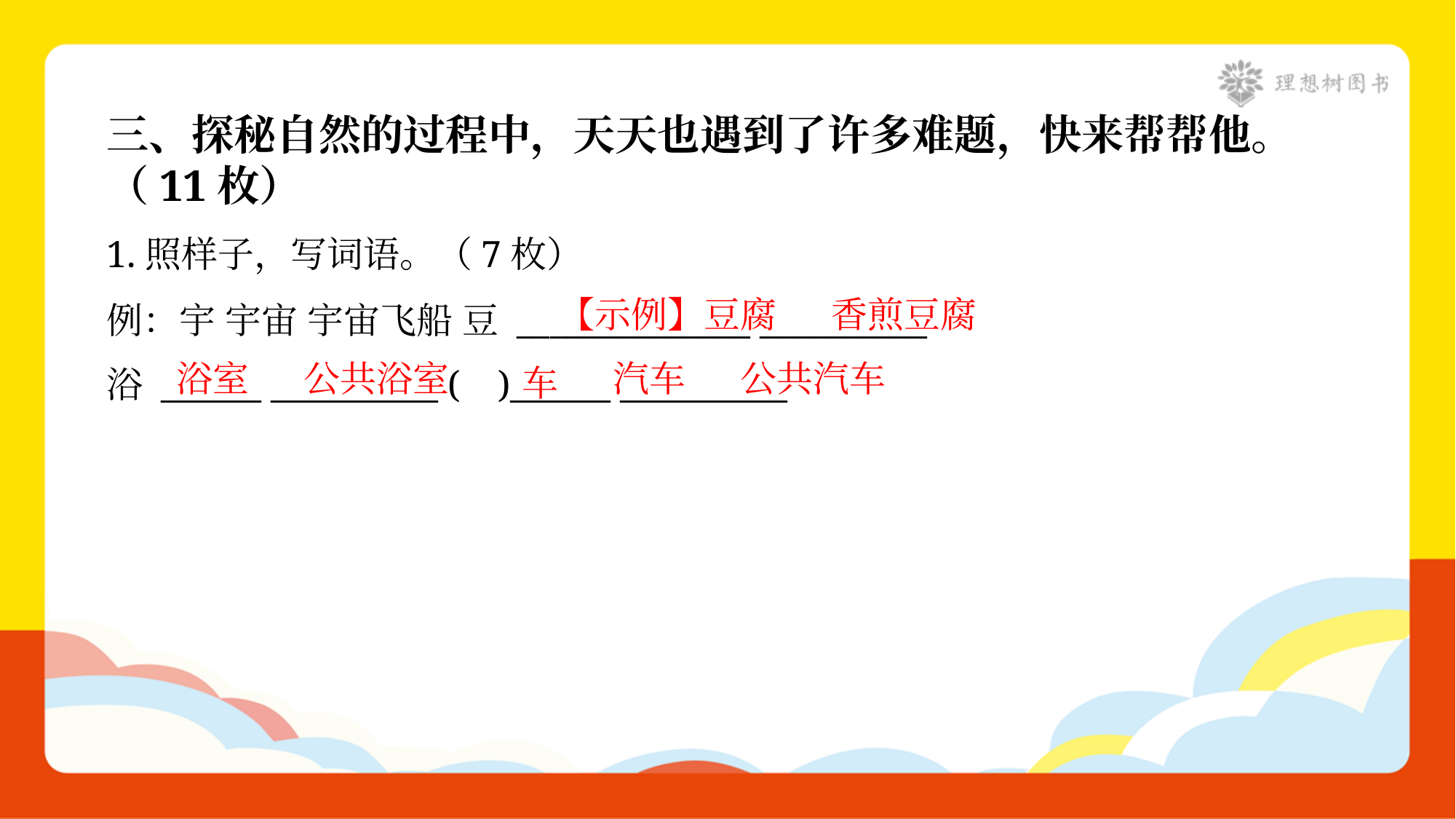

三、探秘自然的过程中，天天也遇到了许多难题，快来帮帮他。
（11枚）
1.照样子，写词语。（7枚）
例：宇 宇宙 宇宙飞船 豆 ______________ __________
浴 ______ __________ (    )______ __________
【示例】豆腐
香煎豆腐
浴室
公共浴室
汽车
公共汽车
车